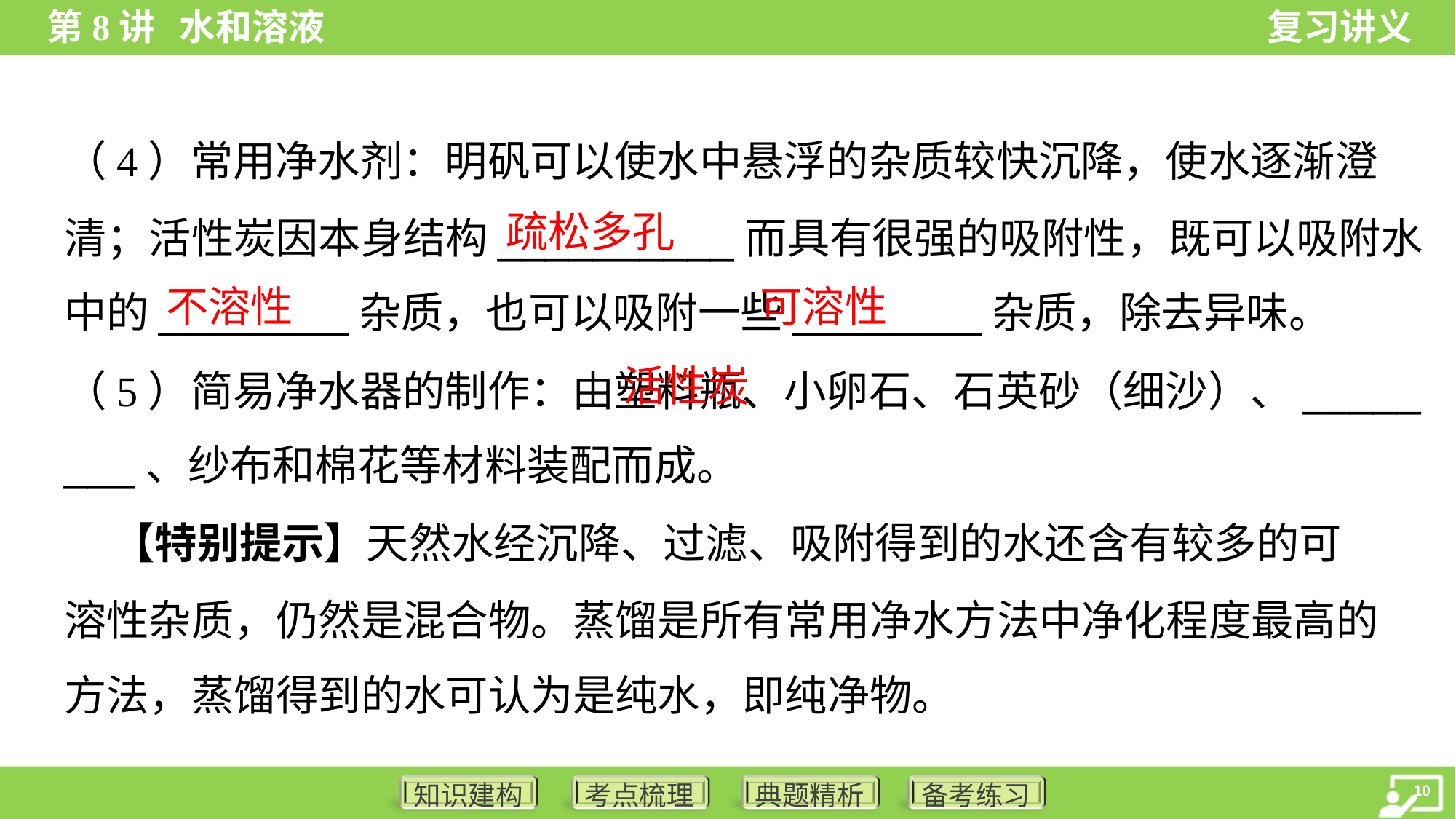

（4）常用净水剂：明矾可以使水中悬浮的杂质较快沉降，使水逐渐澄
清；活性炭因本身结构__________而具有很强的吸附性，既可以吸附水
中的________杂质，也可以吸附一些________杂质，除去异味。
疏松多孔
不溶性
可溶性
                                                          活性炭
（5）简易净水器的制作：由塑料瓶、小卵石、石英砂（细沙）、_____
___、纱布和棉花等材料装配而成。
    【特别提示】天然水经沉降、过滤、吸附得到的水还含有较多的可
溶性杂质，仍然是混合物。蒸馏是所有常用净水方法中净化程度最高的
方法，蒸馏得到的水可认为是纯水，即纯净物。